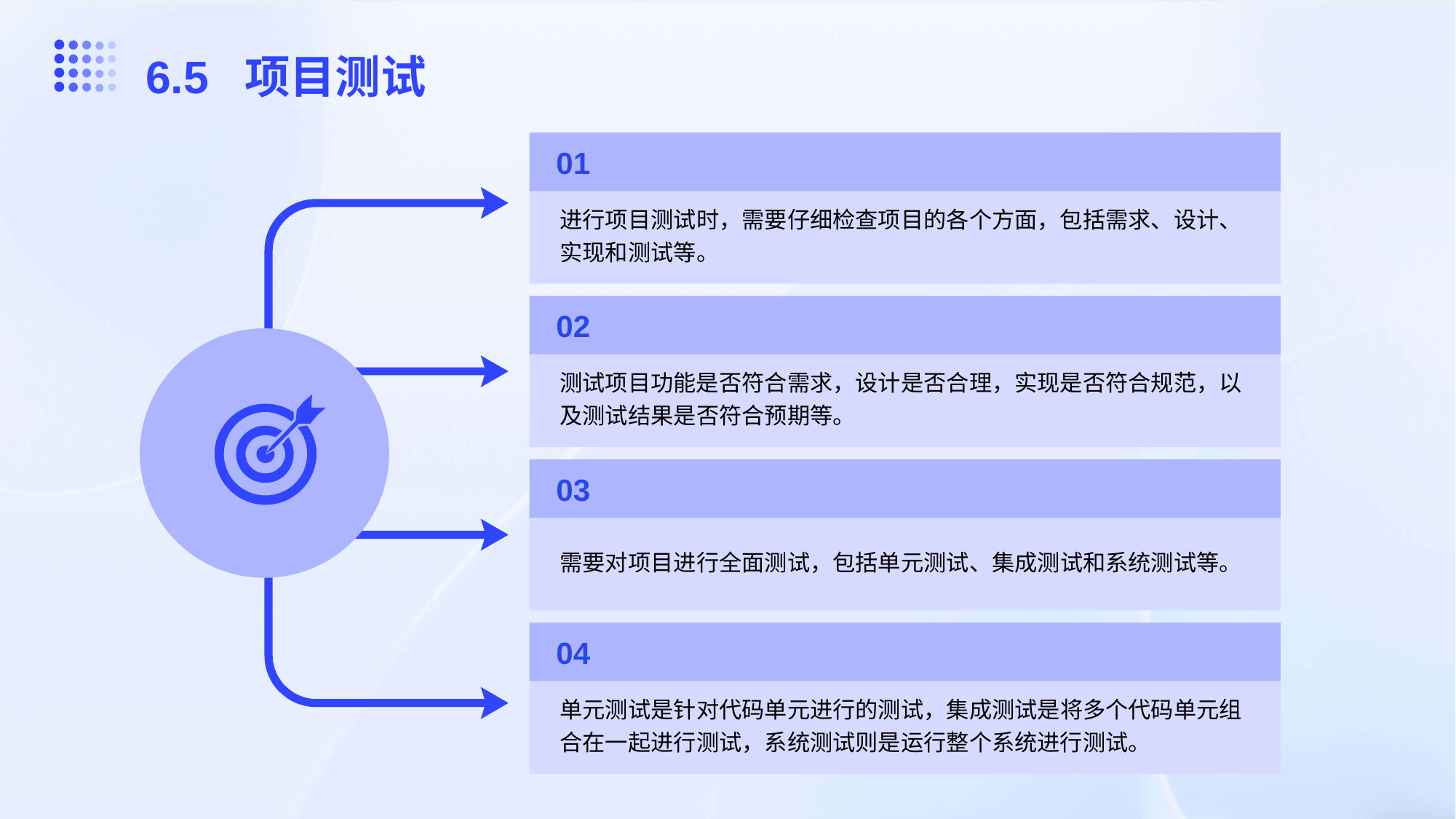

6.5  项目测试

01

进行项目测试时，需要仔细检查项目的各个方面，包括需求、设计、实现和测试等。

02

测试项目功能是否符合需求，设计是否合理，实现是否符合规范，以及测试结果是否符合预期等。

03

需要对项目进行全面测试，包括单元测试、集成测试和系统测试等。

04

单元测试是针对代码单元进行的测试，集成测试是将多个代码单元组合在一起进行测试，系统测试则是运行整个系统进行测试。